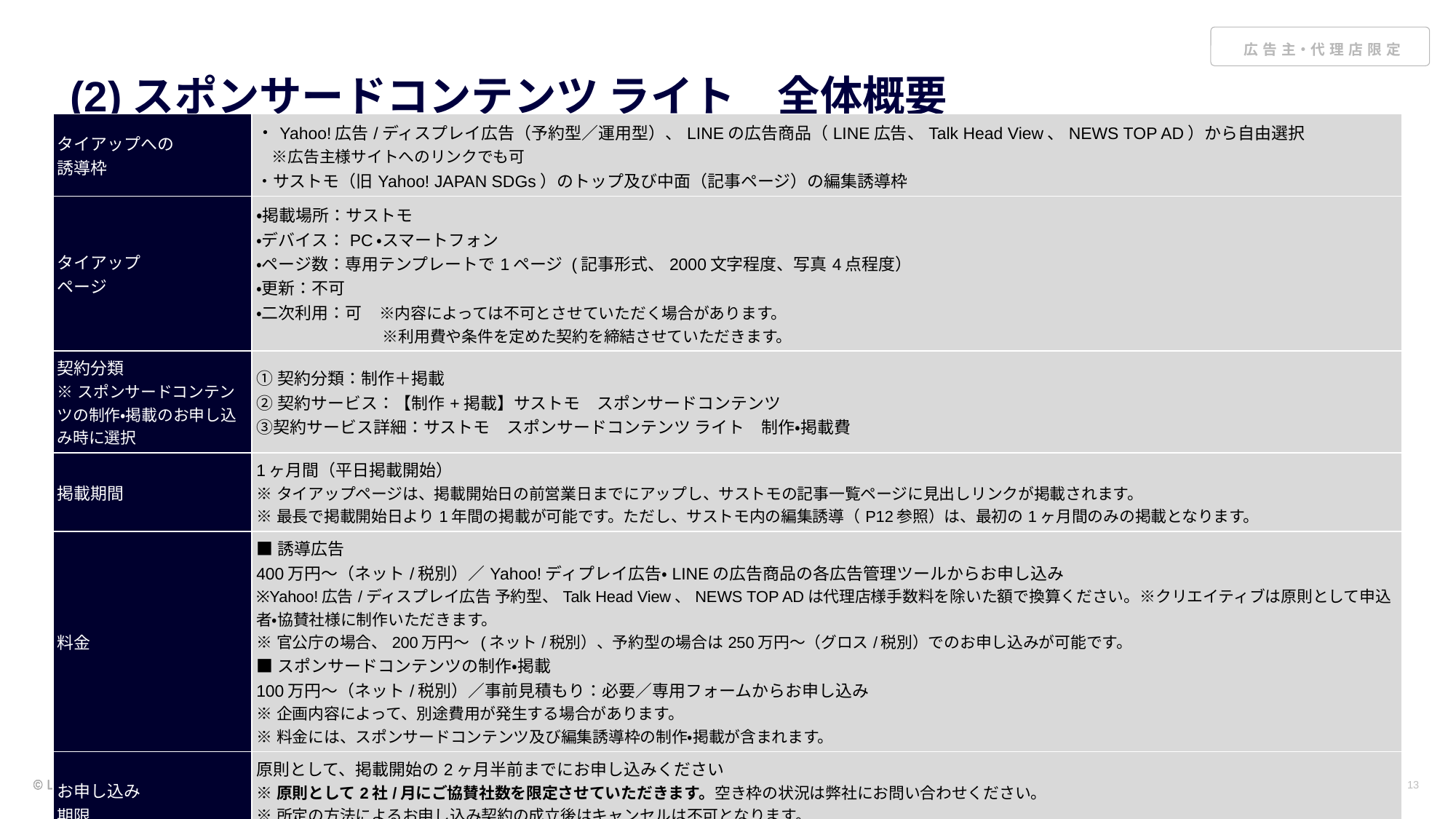

# (2)スポンサードコンテンツ ライト　全体概要
| タイアップへの 誘導枠 | ・Yahoo!広告/ディスプレイ広告（予約型／運用型）、LINEの広告商品（LINE広告、Talk Head View、NEWS TOP AD）から自由選択 　※広告主様サイトへのリンクでも可 ・サストモ（旧Yahoo! JAPAN SDGs）のトップ及び中面（記事ページ）の編集誘導枠 |
| --- | --- |
| タイアップ ページ | ・掲載場所：サストモ ・デバイス：PC・スマートフォン ・ページ数：専用テンプレートで1ページ (記事形式、2000文字程度、写真4点程度） ・更新：不可 ・二次利用：可　※内容によっては不可とさせていただく場合があります。 　　　　　　　　※利用費や条件を定めた契約を締結させていただきます。 |
| 契約分類 ※スポンサードコンテンツの制作・掲載のお申し込み時に選択 | ①契約分類：制作＋掲載 ②契約サービス：【制作+掲載】サストモ　スポンサードコンテンツ ③契約サービス詳細：サストモ　スポンサードコンテンツ ライト　制作・掲載費 |
| 掲載期間 | 1ヶ月間（平日掲載開始） ※タイアップページは、掲載開始日の前営業日までにアップし、サストモの記事一覧ページに見出しリンクが掲載されます。 ※最長で掲載開始日より1年間の掲載が可能です。ただし、サストモ内の編集誘導（P12参照）は、最初の1ヶ月間のみの掲載となります。 |
| 料金 | ■誘導広告 400万円～（ネット/税別）／Yahoo!ディプレイ広告・LINEの広告商品の各広告管理ツールからお申し込み ※Yahoo!広告/ディスプレイ広告 予約型、Talk Head View、NEWS TOP ADは代理店様手数料を除いた額で換算ください。※クリエイティブは原則として申込者・協賛社様に制作いただきます​。 ※官公庁の場合、200万円〜 (ネット/税別）、予約型の場合は250万円〜（グロス/税別）でのお申し込みが可能です。 ■スポンサードコンテンツの制作・掲載 100万円～（ネット/税別）／事前見積もり：必要／専用フォームからお申し込み ※企画内容によって、別途費用が発生する場合があります。 ※料金には、スポンサードコンテンツ及び編集誘導枠の制作・掲載が含まれます。 |
| お申し込み 期限 | 原則として、掲載開始の2ヶ月半前までにお申し込みください ※原則として2社/月にご協賛社数を限定させていただきます。空き枠の状況は弊社にお問い合わせください。 ※所定の方法によるお申し込み契約の成立後はキャンセルは不可となります。 ※お申し込み時に掲載期間が未決定の場合は、別途、掲載開始日の5営業日前までに掲載期間のご連絡をメールでいただきます。 |
| 有効期限 | 2025年3月31日掲載終了分 |
| レポート項目 | PV、UB、ページ内リンクのクリック数、訪問者の性別・性別×年齢層比率、アンケート結果 ※掲載終了から2週間程度でご提出いたします。 |